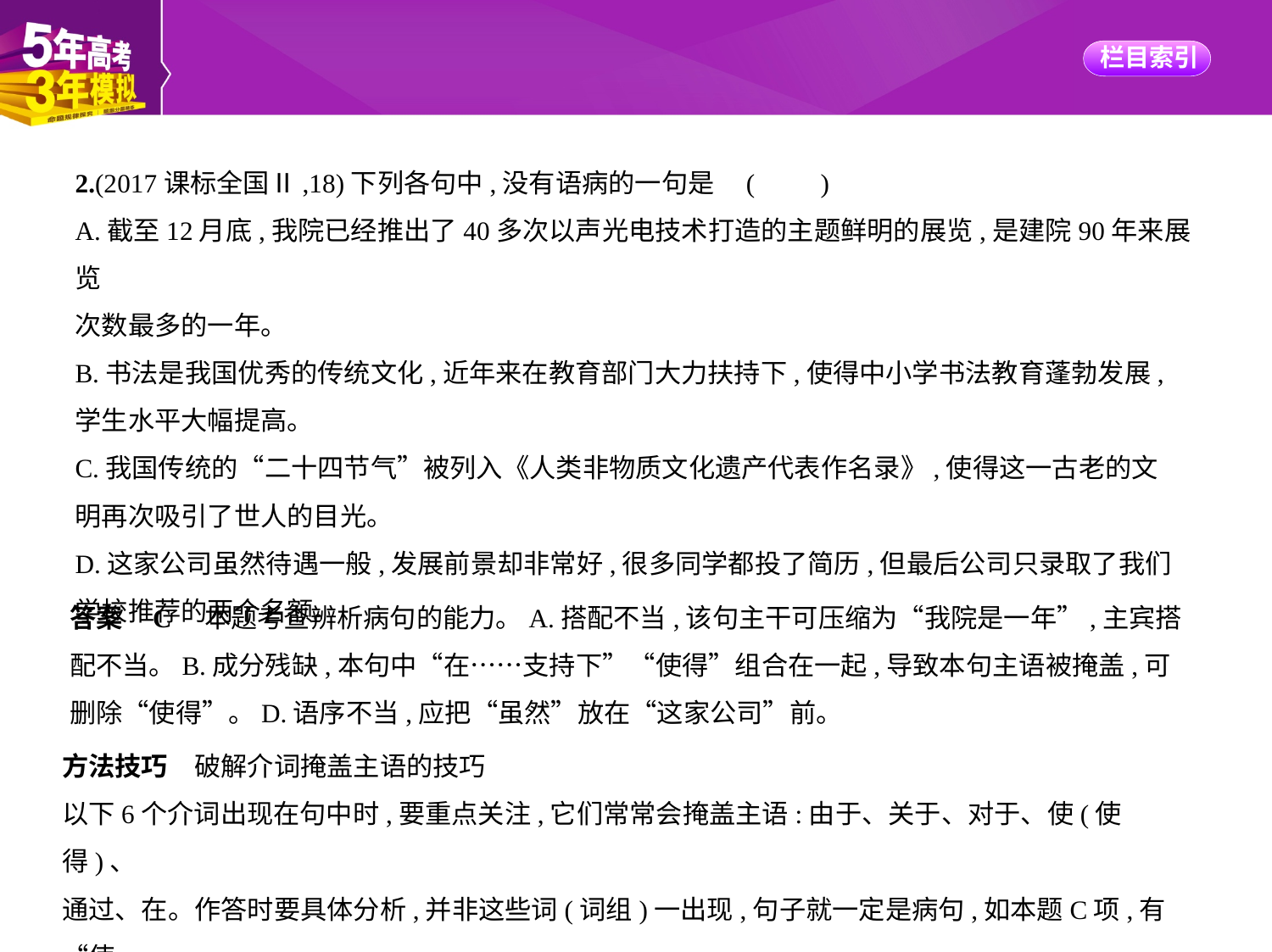

2.(2017课标全国Ⅱ,18)下列各句中,没有语病的一句是 (　　)
A.截至12月底,我院已经推出了40多次以声光电技术打造的主题鲜明的展览,是建院90年来展览
次数最多的一年。
B.书法是我国优秀的传统文化,近年来在教育部门大力扶持下,使得中小学书法教育蓬勃发展,
学生水平大幅提高。
C.我国传统的“二十四节气”被列入《人类非物质文化遗产代表作名录》,使得这一古老的文
明再次吸引了世人的目光。
D.这家公司虽然待遇一般,发展前景却非常好,很多同学都投了简历,但最后公司只录取了我们
学校推荐的两个名额。
答案    C　本题考查辨析病句的能力。A.搭配不当,该句主干可压缩为“我院是一年”,主宾搭
配不当。B.成分残缺,本句中“在……支持下”“使得”组合在一起,导致本句主语被掩盖,可
删除“使得”。D.语序不当,应把“虽然”放在“这家公司”前。
方法技巧　破解介词掩盖主语的技巧
以下6个介词出现在句中时,要重点关注,它们常常会掩盖主语:由于、关于、对于、使(使得)、
通过、在。作答时要具体分析,并非这些词(词组)一出现,句子就一定是病句,如本题C项,有“使
得”,却没有语病。